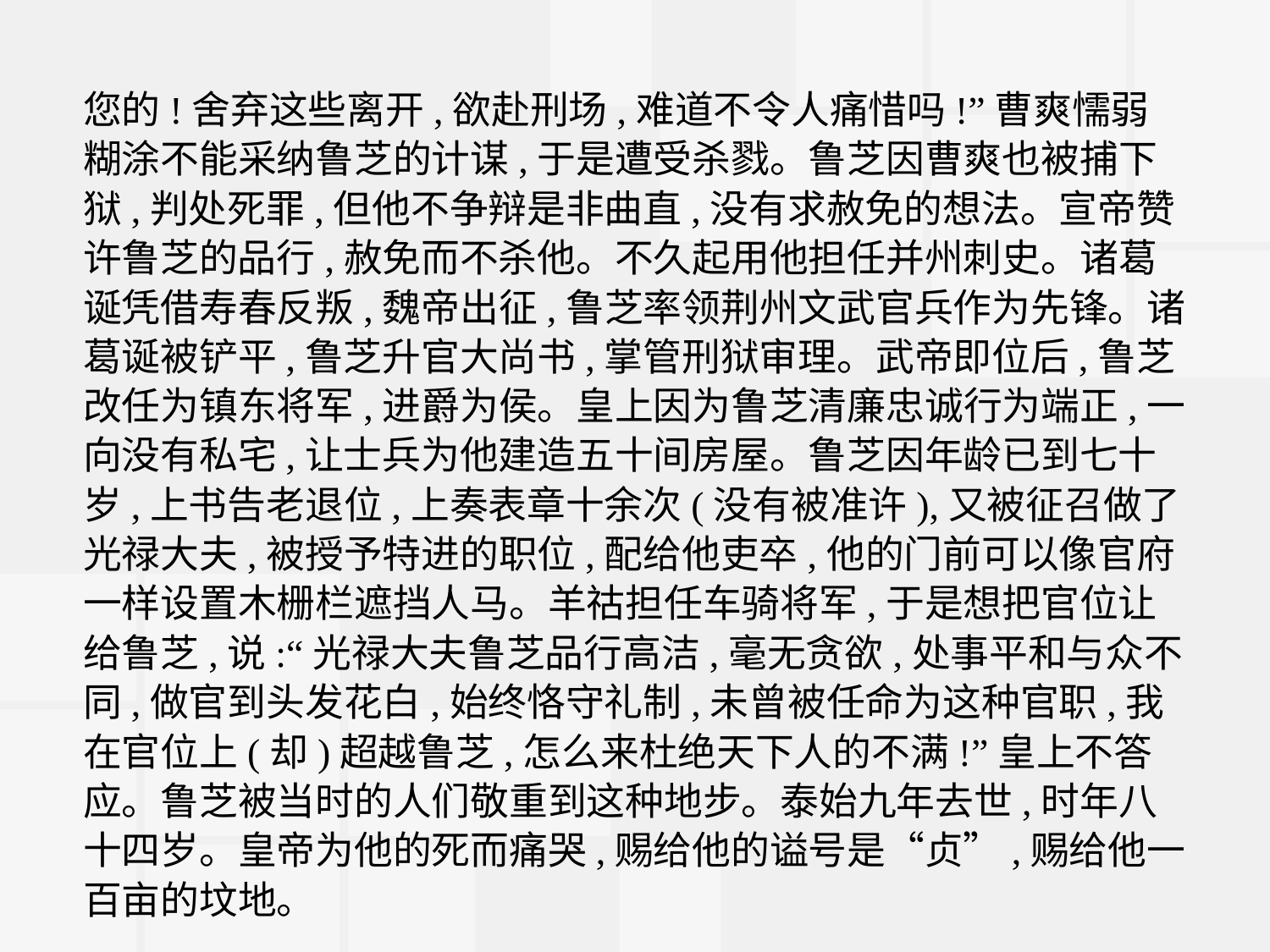

您的!舍弃这些离开,欲赴刑场,难道不令人痛惜吗!”曹爽懦弱糊涂不能采纳鲁芝的计谋,于是遭受杀戮。鲁芝因曹爽也被捕下狱,判处死罪,但他不争辩是非曲直,没有求赦免的想法。宣帝赞许鲁芝的品行,赦免而不杀他。不久起用他担任并州刺史。诸葛诞凭借寿春反叛,魏帝出征,鲁芝率领荆州文武官兵作为先锋。诸葛诞被铲平,鲁芝升官大尚书,掌管刑狱审理。武帝即位后,鲁芝改任为镇东将军,进爵为侯。皇上因为鲁芝清廉忠诚行为端正,一向没有私宅,让士兵为他建造五十间房屋。鲁芝因年龄已到七十岁,上书告老退位,上奏表章十余次(没有被准许),又被征召做了光禄大夫,被授予特进的职位,配给他吏卒,他的门前可以像官府一样设置木栅栏遮挡人马。羊祜担任车骑将军,于是想把官位让给鲁芝,说:“光禄大夫鲁芝品行高洁,毫无贪欲,处事平和与众不同,做官到头发花白,始终恪守礼制,未曾被任命为这种官职,我在官位上(却)超越鲁芝,怎么来杜绝天下人的不满!”皇上不答应。鲁芝被当时的人们敬重到这种地步。泰始九年去世,时年八十四岁。皇帝为他的死而痛哭,赐给他的谥号是“贞”,赐给他一百亩的坟地。